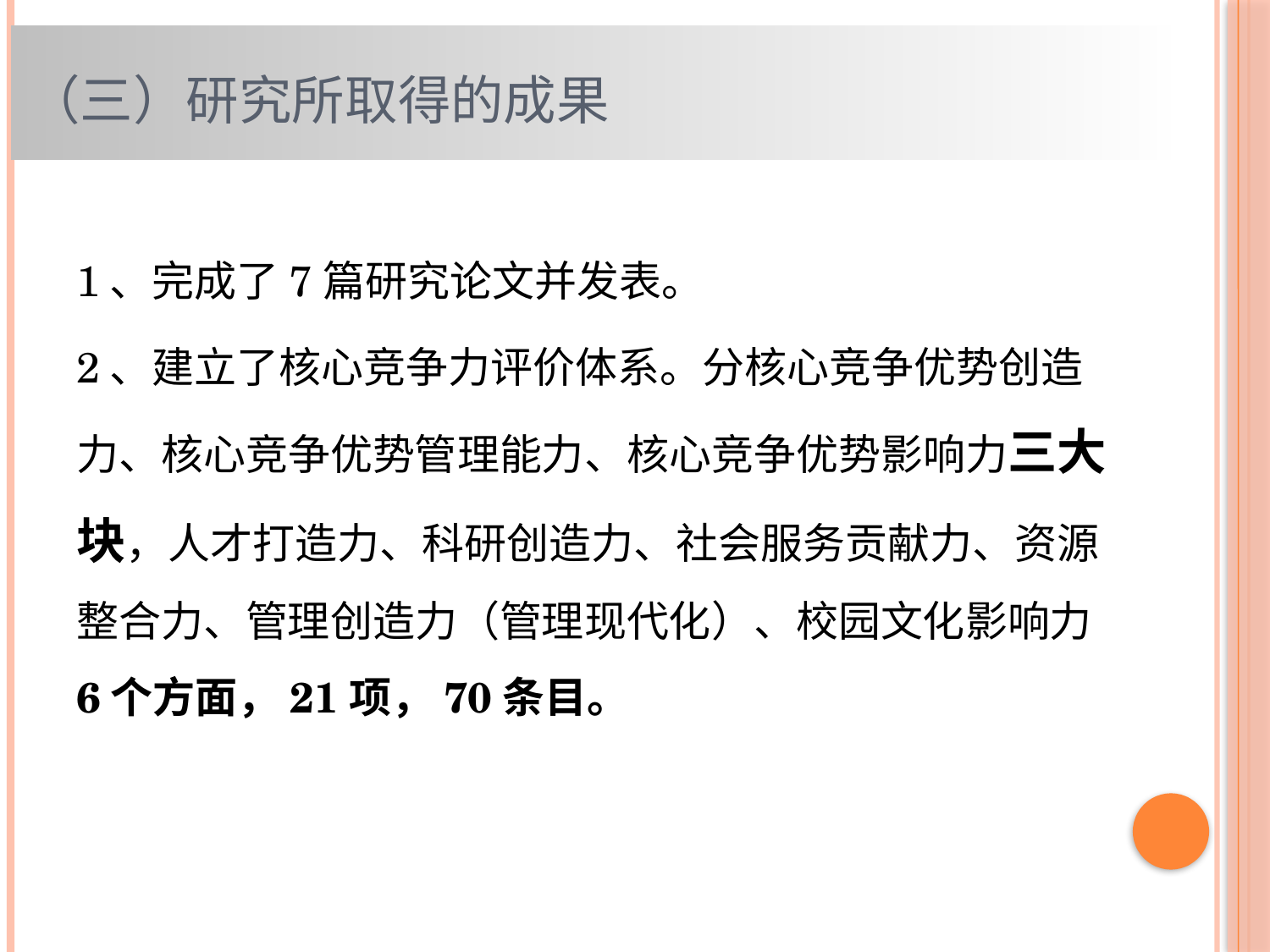

（三）研究所取得的成果
1、完成了7篇研究论文并发表。
2、建立了核心竞争力评价体系。分核心竞争优势创造力、核心竞争优势管理能力、核心竞争优势影响力三大块，人才打造力、科研创造力、社会服务贡献力、资源整合力、管理创造力（管理现代化）、校园文化影响力6个方面，21项，70条目。